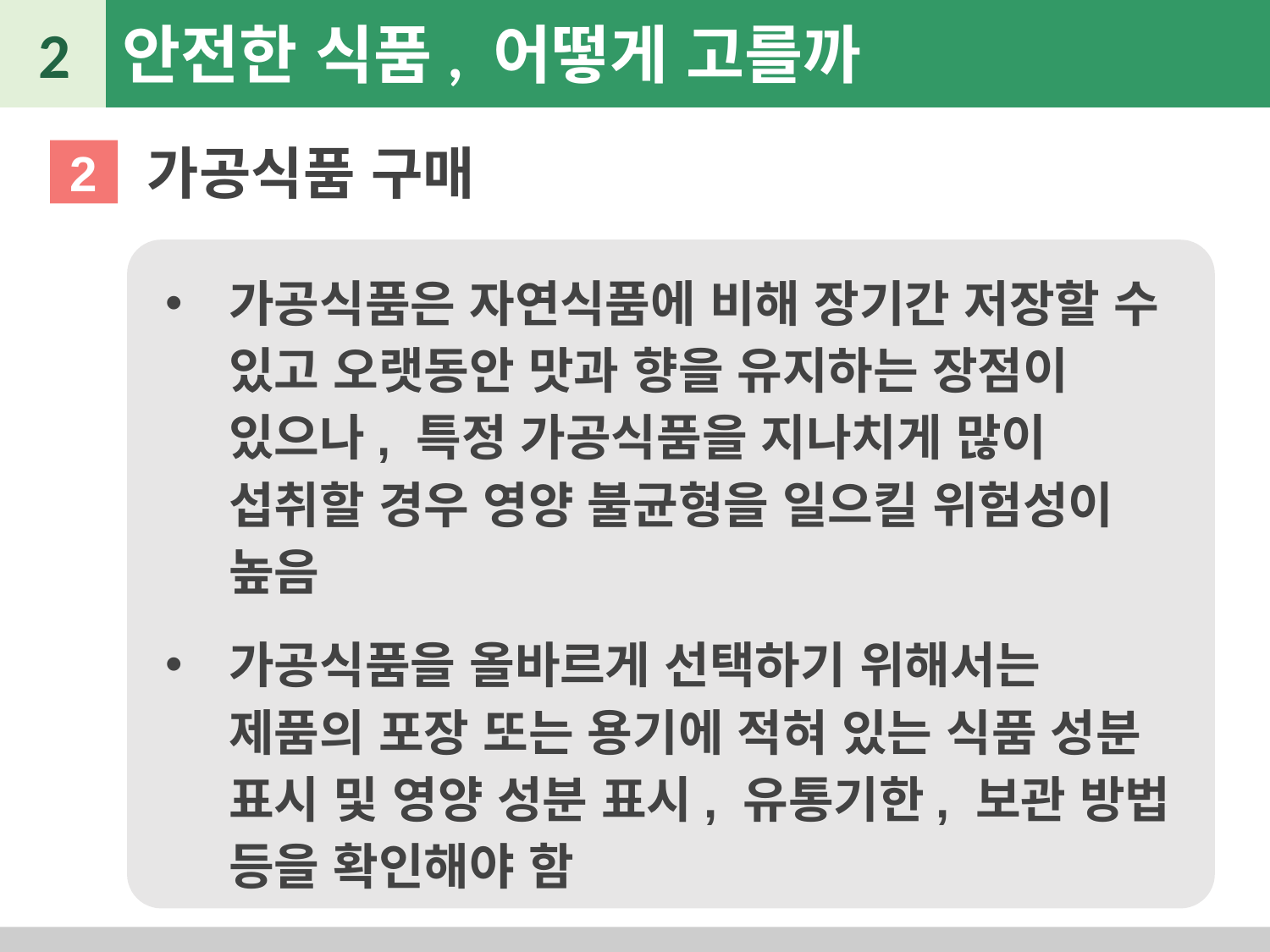

2
안전한 식품, 어떻게 고를까
가공식품 구매
2

가공식품은 자연식품에 비해 장기간 저장할 수 있고 오랫동안 맛과 향을 유지하는 장점이 있으나, 특정 가공식품을 지나치게 많이 섭취할 경우 영양 불균형을 일으킬 위험성이 높음
가공식품을 올바르게 선택하기 위해서는 제품의 포장 또는 용기에 적혀 있는 식품 성분 표시 및 영양 성분 표시, 유통기한, 보관 방법 등을 확인해야 함